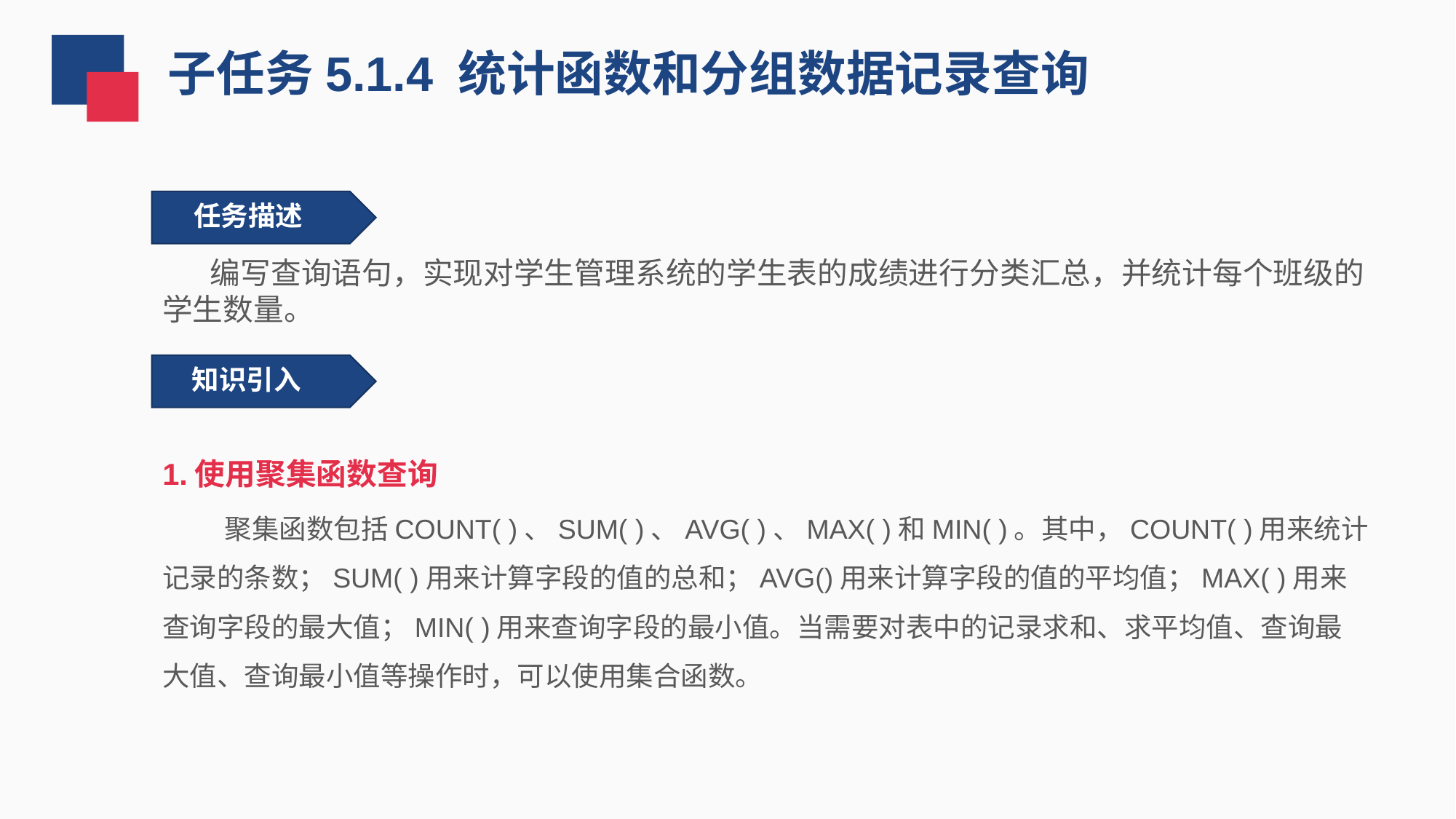

子任务5.1.4 统计函数和分组数据记录查询

    任务描述
      编写查询语句，实现对学生管理系统的学生表的成绩进行分类汇总，并统计每个班级的学生数量。

知识引入
1.使用聚集函数查询
         聚集函数包括COUNT( )、SUM( )、AVG( )、MAX( )和MIN( )。其中，COUNT( )用来统计记录的条数；SUM( )用来计算字段的值的总和；AVG()用来计算字段的值的平均值；MAX( )用来查询字段的最大值；MIN( )用来查询字段的最小值。当需要对表中的记录求和、求平均值、查询最大值、查询最小值等操作时，可以使用集合函数。